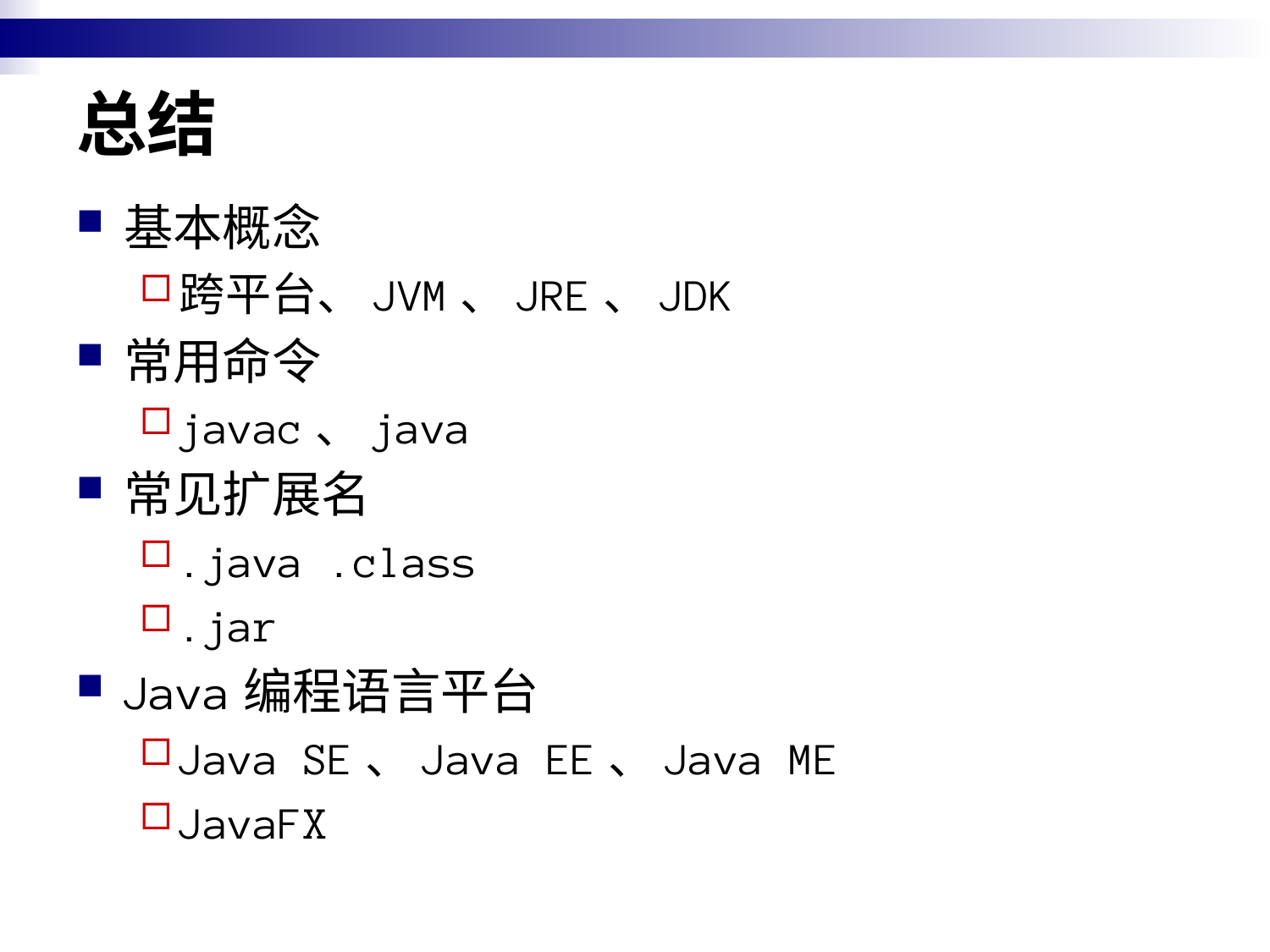

# 总结
基本概念
跨平台、JVM、JRE、JDK
常用命令
javac、java
常见扩展名
.java .class
.jar
Java编程语言平台
Java SE、Java EE、Java ME
JavaFX